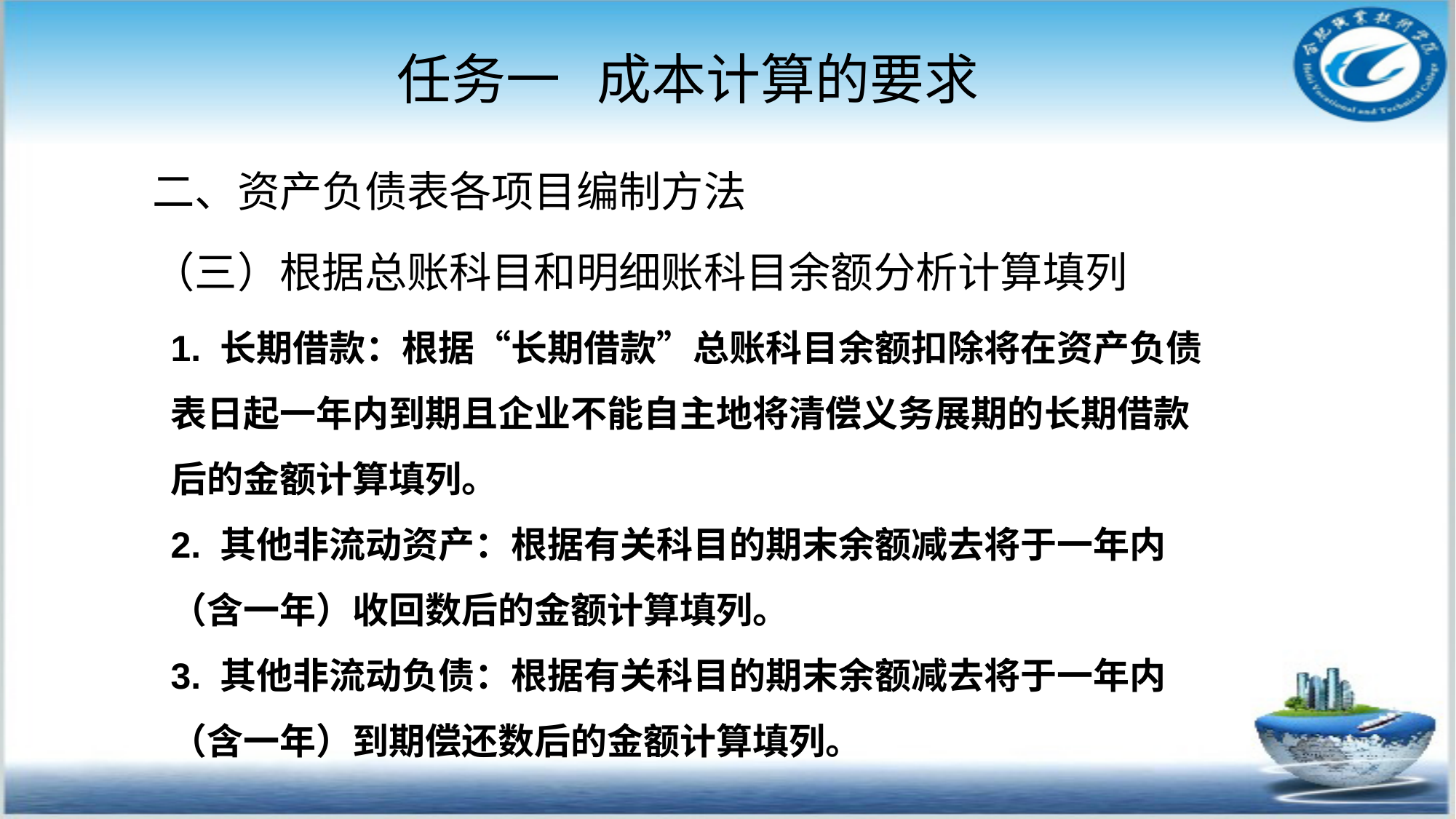

# 任务一   成本计算的要求
二、资产负债表各项目编制方法
（三）根据总账科目和明细账科目余额分析计算填列
1. 长期借款：根据“长期借款”总账科目余额扣除将在资产负债表日起一年内到期且企业不能自主地将清偿义务展期的长期借款后的金额计算填列。
2. 其他非流动资产：根据有关科目的期末余额减去将于一年内（含一年）收回数后的金额计算填列。
3. 其他非流动负债：根据有关科目的期末余额减去将于一年内（含一年）到期偿还数后的金额计算填列。